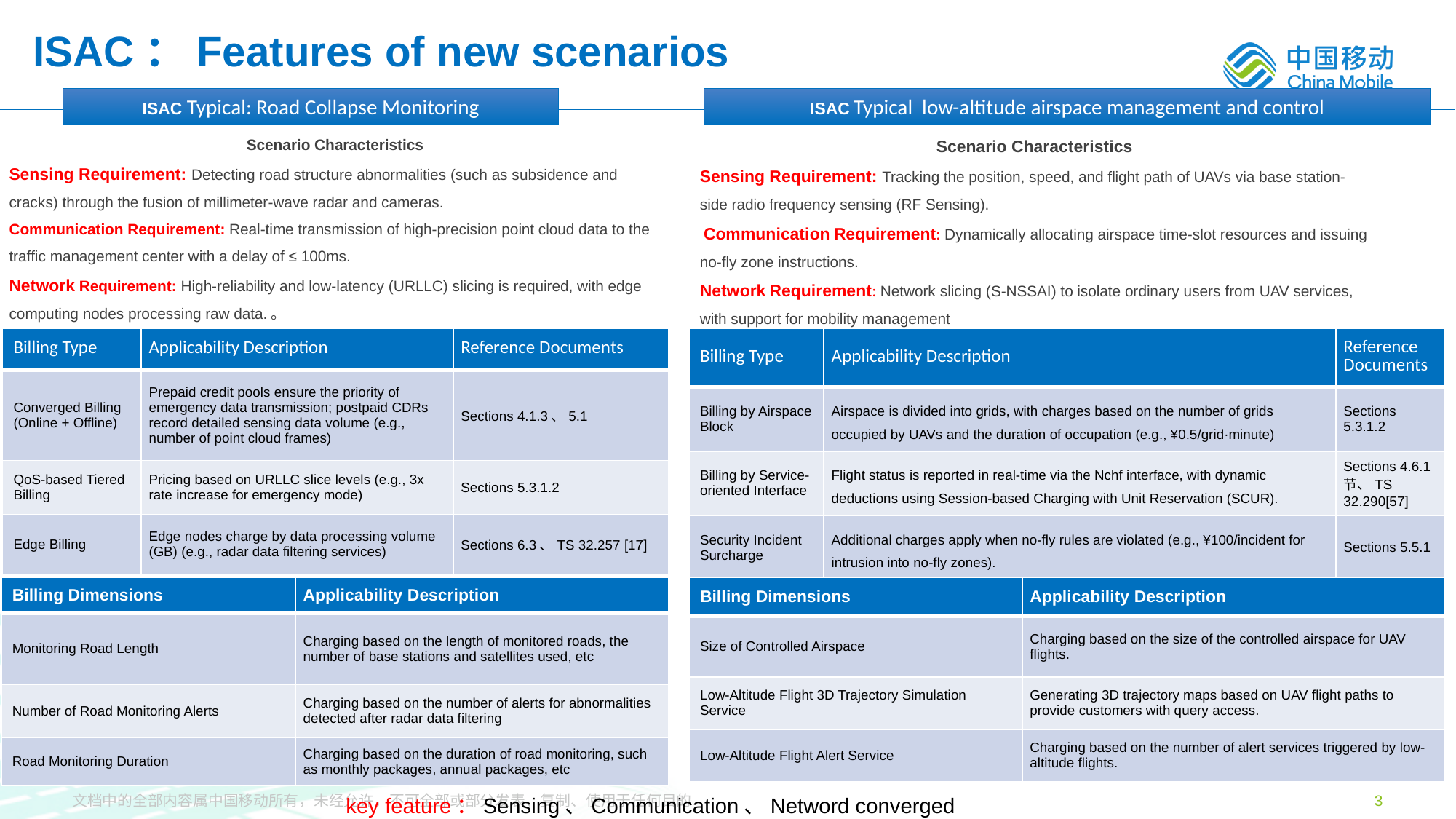

# ISAC：Features of new scenarios
ISAC Typical  low-altitude airspace management and control
ISAC Typical: Road Collapse Monitoring
Scenario Characteristics
Sensing Requirement: Detecting road structure abnormalities (such as subsidence and cracks) through the fusion of millimeter-wave radar and cameras.
Communication Requirement: Real-time transmission of high-precision point cloud data to the traffic management center with a delay of ≤ 100ms.
Network Requirement: High-reliability and low-latency (URLLC) slicing is required, with edge computing nodes processing raw data.。
Scenario Characteristics
Sensing Requirement: Tracking the position, speed, and flight path of UAVs via base station-side radio frequency sensing (RF Sensing).
 Communication Requirement: Dynamically allocating airspace time-slot resources and issuing no-fly zone instructions.
Network Requirement: Network slicing (S-NSSAI) to isolate ordinary users from UAV services, with support for mobility management
| Billing Type | Applicability Description | Reference Documents |
| --- | --- | --- |
| Converged Billing (Online + Offline) | Prepaid credit pools ensure the priority of emergency data transmission; postpaid CDRs record detailed sensing data volume (e.g., number of point cloud frames) | Sections 4.1.3、5.1 |
| QoS-based Tiered Billing | Pricing based on URLLC slice levels (e.g., 3x rate increase for emergency mode) | Sections 5.3.1.2 |
| Edge Billing | Edge nodes charge by data processing volume (GB) (e.g., radar data filtering services) | Sections 6.3、TS 32.257 [17] |
| Billing Type | Applicability Description | Reference Documents |
| --- | --- | --- |
| Billing by Airspace Block | Airspace is divided into grids, with charges based on the number of grids occupied by UAVs and the duration of occupation (e.g., ¥0.5/grid·minute) | Sections 5.3.1.2 |
| Billing by Service-oriented Interface | Flight status is reported in real-time via the Nchf interface, with dynamic deductions using Session-based Charging with Unit Reservation (SCUR). | Sections 4.6.1节、TS 32.290[57] |
| Security Incident Surcharge | Additional charges apply when no-fly rules are violated (e.g., ¥100/incident for intrusion into no-fly zones). | Sections 5.5.1 |
| Billing Dimensions | Applicability Description |
| --- | --- |
| Monitoring Road Length | Charging based on the length of monitored roads, the number of base stations and satellites used, etc |
| Number of Road Monitoring Alerts | Charging based on the number of alerts for abnormalities detected after radar data filtering |
| Road Monitoring Duration | Charging based on the duration of road monitoring, such as monthly packages, annual packages, etc |
| Billing Dimensions | Applicability Description |
| --- | --- |
| Size of Controlled Airspace | Charging based on the size of the controlled airspace for UAV flights. |
| Low-Altitude Flight 3D Trajectory Simulation Service | Generating 3D trajectory maps based on UAV flight paths to provide customers with query access. |
| Low-Altitude Flight Alert Service | Charging based on the number of alert services triggered by low-altitude flights. |
key feature：Sensing、Communication、Netword converged